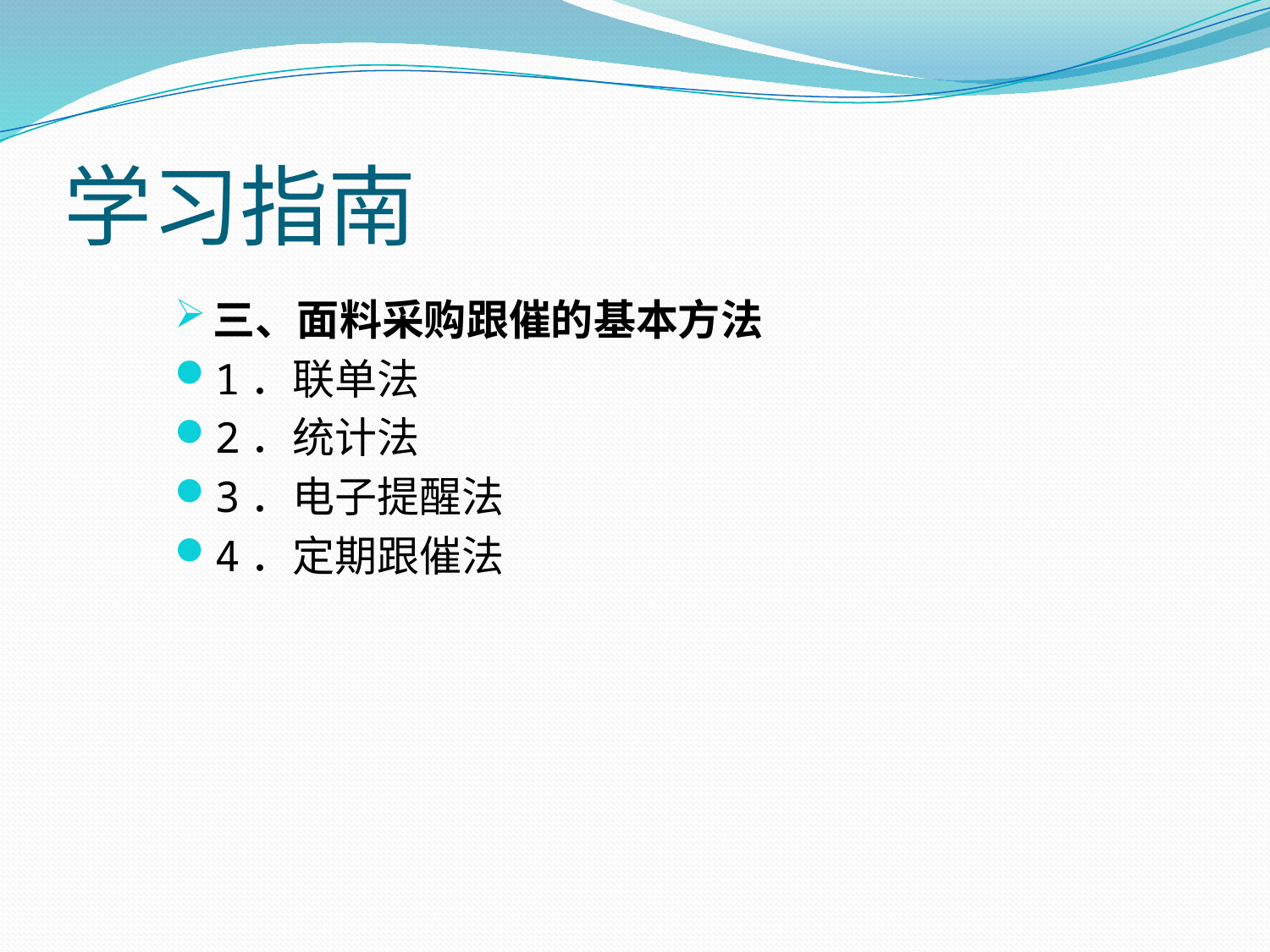

# 学习指南
三、面料采购跟催的基本方法
1．联单法
2．统计法
3．电子提醒法
4．定期跟催法